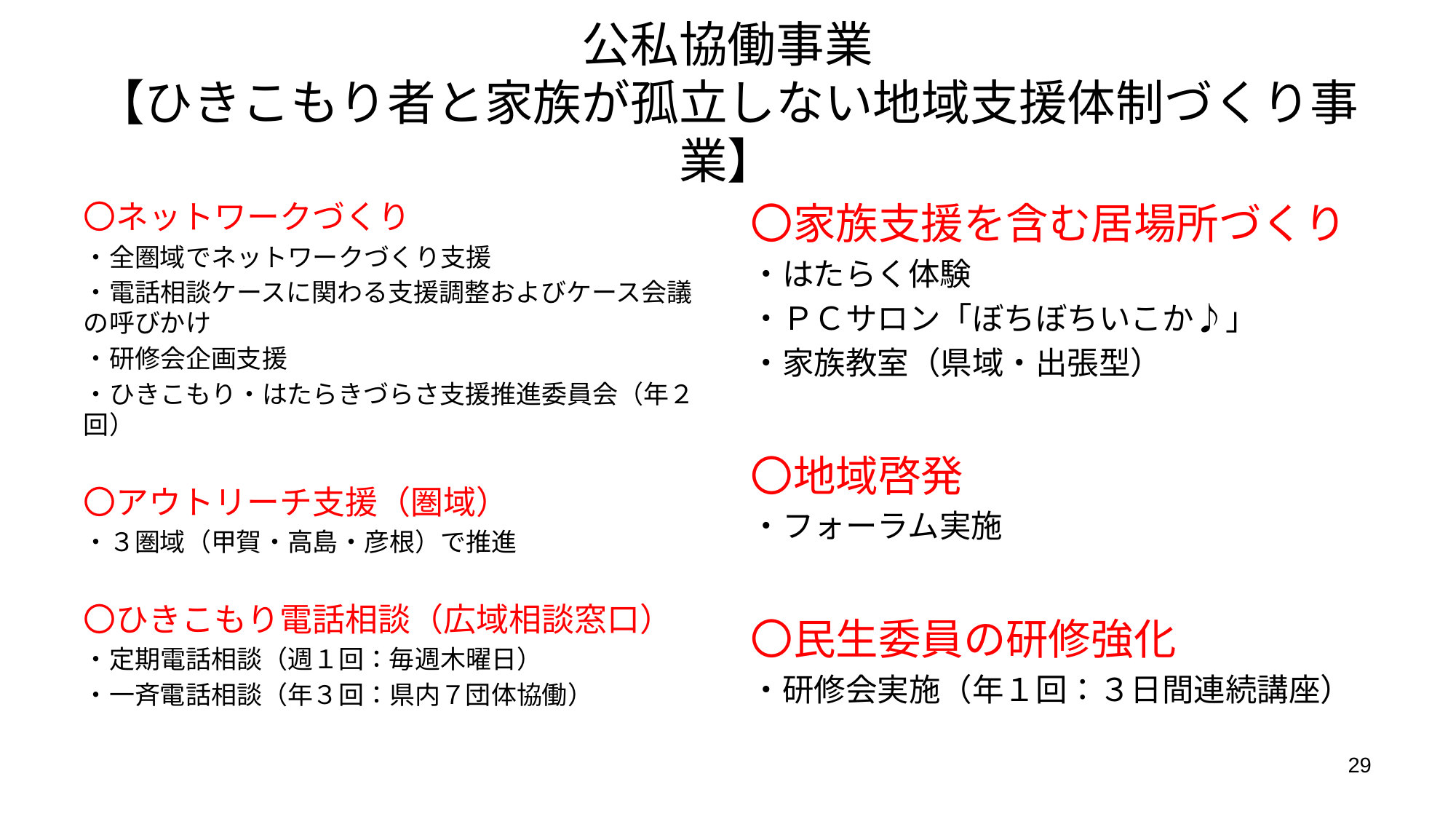

# 公私協働事業 【ひきこもり者と家族が孤立しない地域支援体制づくり事業】
〇ネットワークづくり
・全圏域でネットワークづくり支援
・電話相談ケースに関わる支援調整およびケース会議の呼びかけ
・研修会企画支援
・ひきこもり・はたらきづらさ支援推進委員会（年２回）

〇アウトリーチ支援（圏域）
・３圏域（甲賀・高島・彦根）で推進

〇ひきこもり電話相談（広域相談窓口）
・定期電話相談（週１回：毎週木曜日）
・一斉電話相談（年３回：県内７団体協働）

〇家族支援を含む居場所づくり
・はたらく体験
・ＰＣサロン「ぼちぼちいこか♪」
・家族教室（県域・出張型）

〇地域啓発
・フォーラム実施

〇民生委員の研修強化
・研修会実施（年１回：３日間連続講座）

29